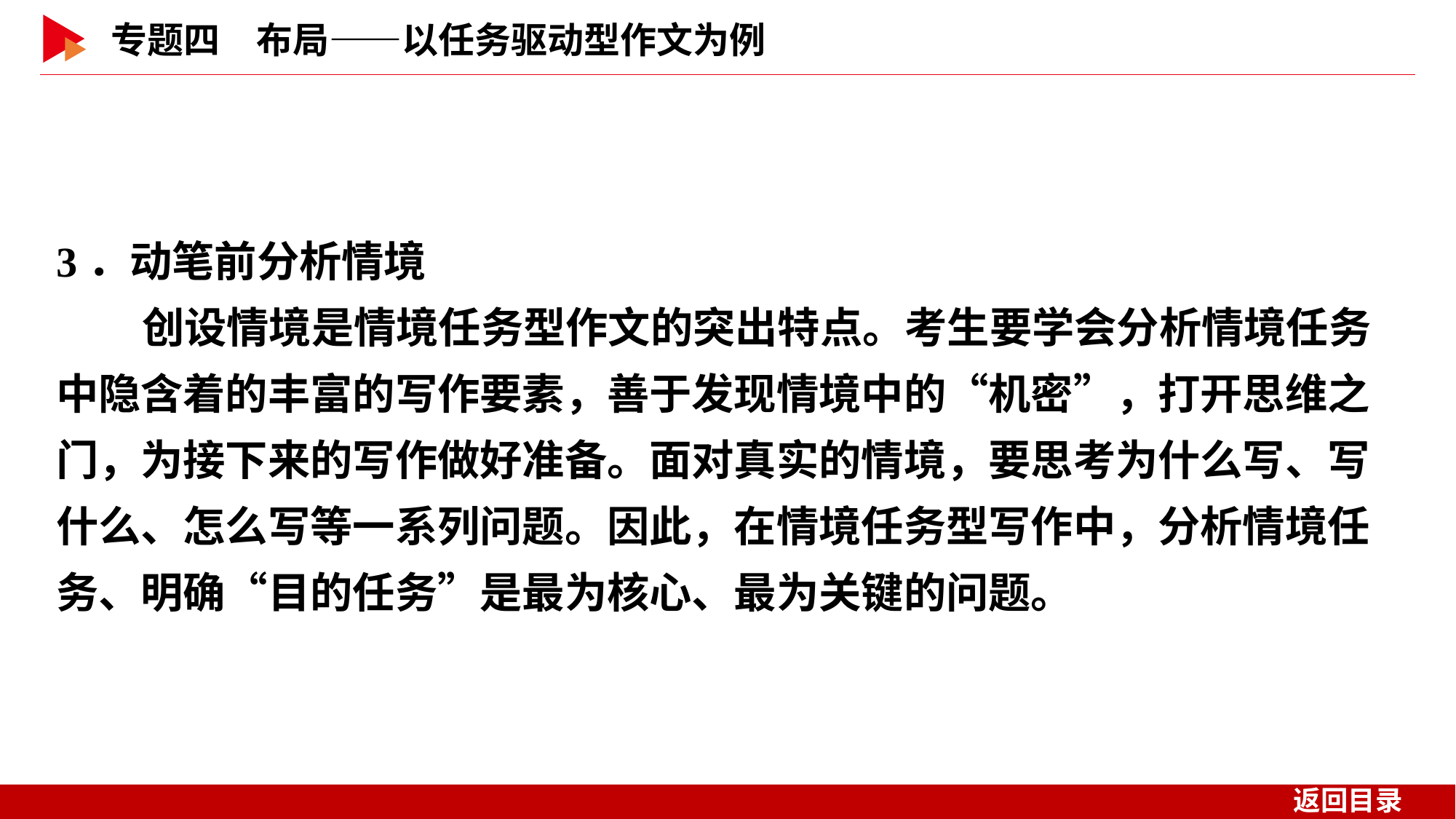

3．动笔前分析情境
创设情境是情境任务型作文的突出特点。考生要学会分析情境任务中隐含着的丰富的写作要素，善于发现情境中的“机密”，打开思维之门，为接下来的写作做好准备。面对真实的情境，要思考为什么写、写什么、怎么写等一系列问题。因此，在情境任务型写作中，分析情境任务、明确“目的任务”是最为核心、最为关键的问题。